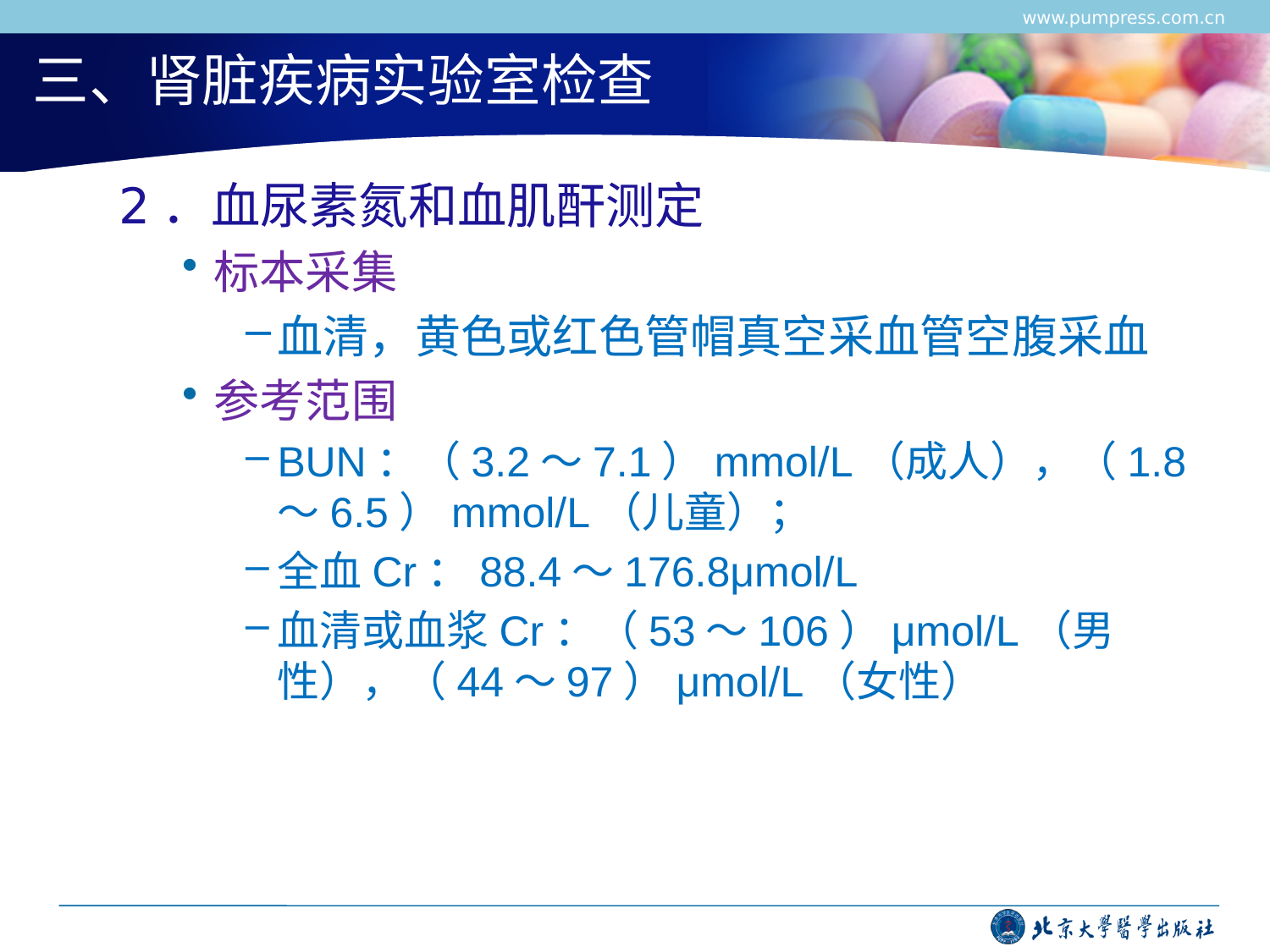

www.pumpress.com.cn
# 三、肾脏疾病实验室检查
2．血尿素氮和血肌酐测定
标本采集
血清，黄色或红色管帽真空采血管空腹采血
参考范围
BUN：（3.2～7.1）mmol/L（成人），（1.8～6.5）mmol/L（儿童）；
全血Cr：88.4～176.8μmol/L
血清或血浆Cr：（53～106）μmol/L（男性），（44～97）μmol/L（女性）